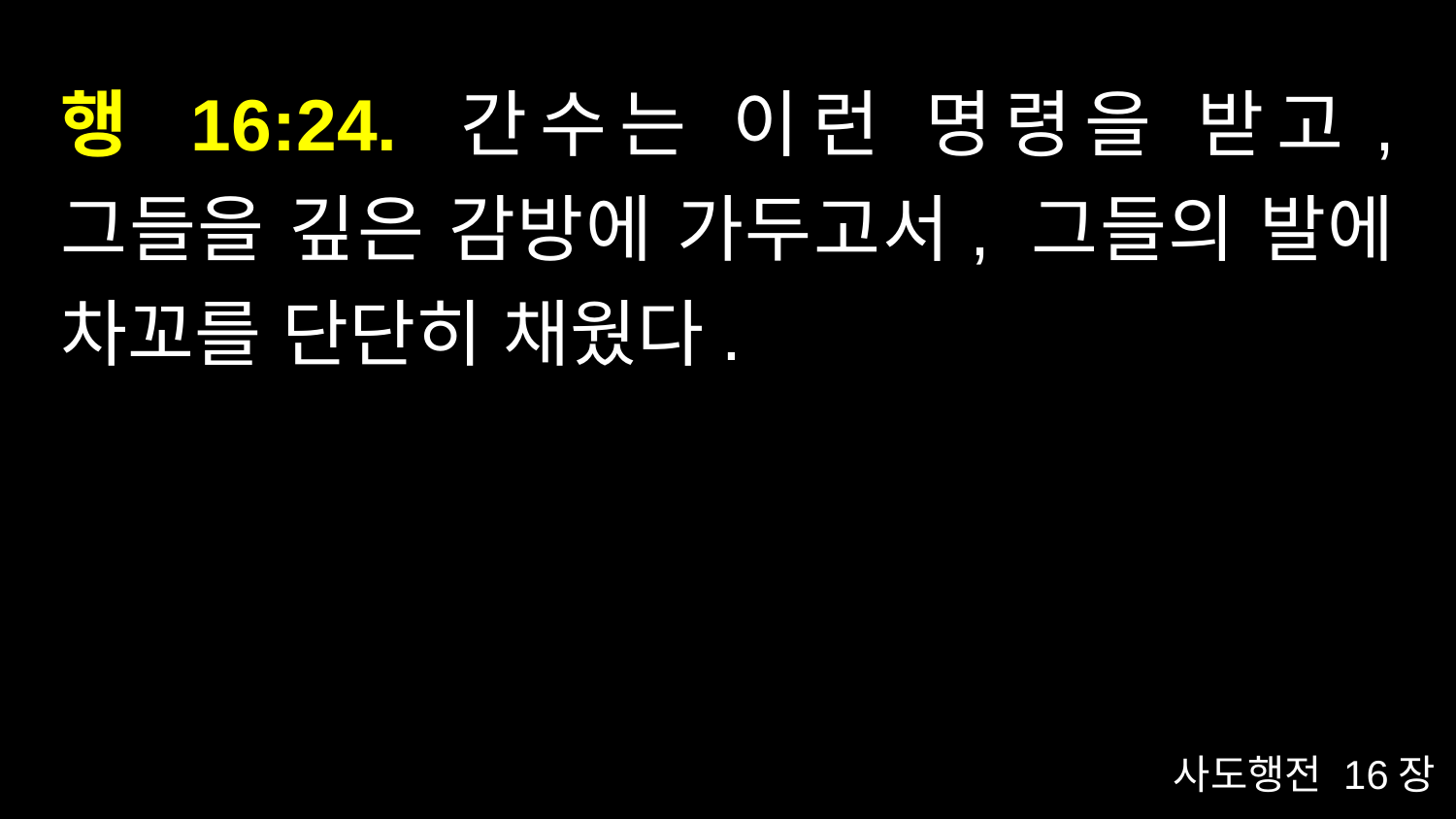

# 행 16:24. 간수는 이런 명령을 받고, 그들을 깊은 감방에 가두고서, 그들의 발에 차꼬를 단단히 채웠다.
사도행전 16장